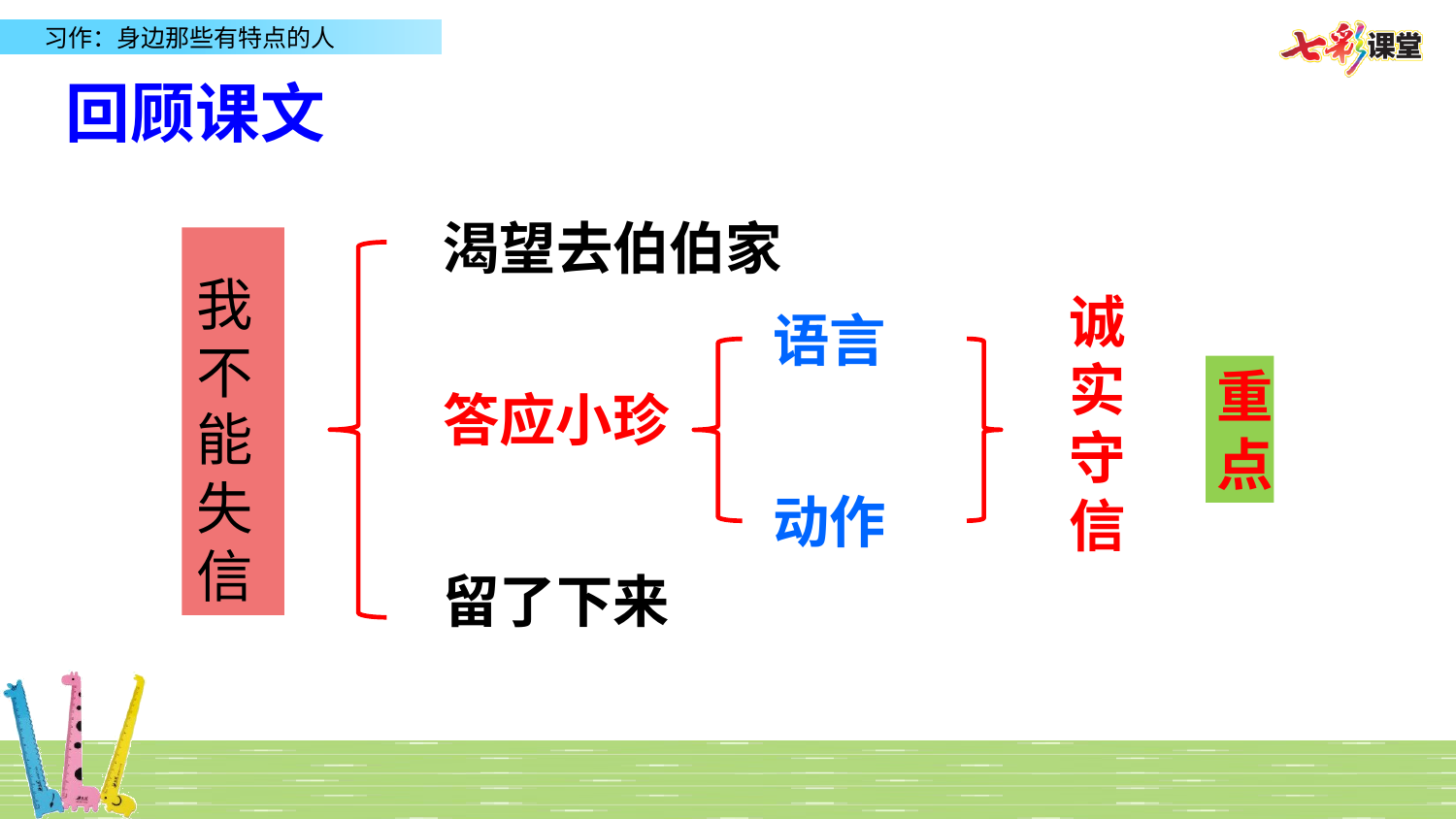

回顾课文
渴望去伯伯家
　我不能失信

诚实守信
语言

重点
答应小珍
动作
留了下来